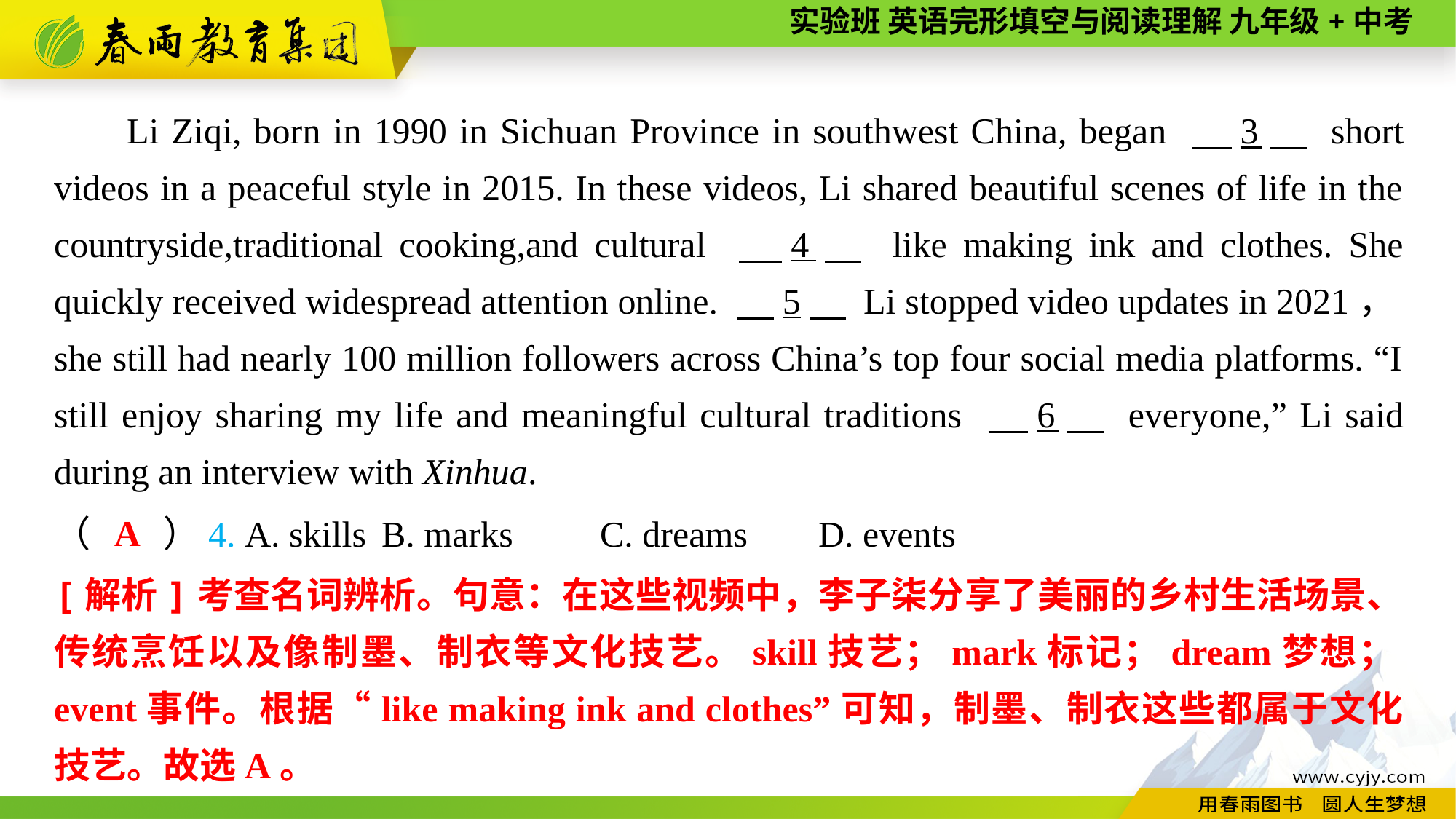

Li Ziqi, born in 1990 in Sichuan Province in southwest China, began 　3　 short videos in a peaceful style in 2015. In these videos, Li shared beautiful scenes of life in the countryside,traditional cooking,and cultural 　4　 like making ink and clothes. She quickly received widespread attention online. 　5　 Li stopped video updates in 2021，she still had nearly 100 million followers across China’s top four social media platforms. “I still enjoy sharing my life and meaningful cultural traditions 　6　 everyone,” Li said during an interview with Xinhua.
A
（　　）4. A. skills	B. marks	C. dreams	D. events
[解析]考查名词辨析。句意：在这些视频中，李子柒分享了美丽的乡村生活场景、传统烹饪以及像制墨、制衣等文化技艺。skill技艺；mark标记；dream梦想；event事件。根据“like making ink and clothes”可知，制墨、制衣这些都属于文化技艺。故选A。